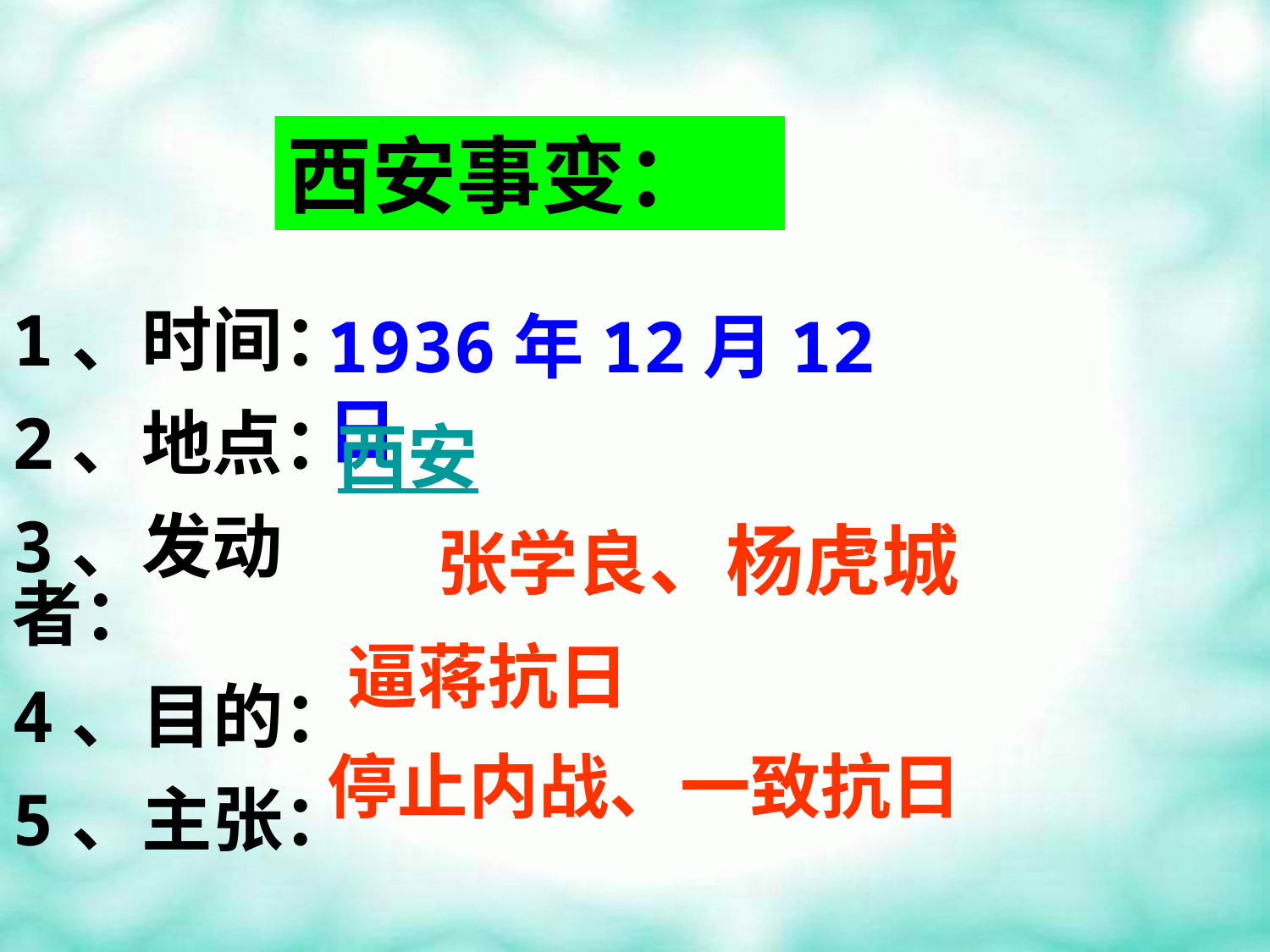

西安事变：
1936年12月12日
1、时间：
2、地点：
3、发动者：
4、目的：
5、主张：
西安
张学良、杨虎城
逼蒋抗日
停止内战、一致抗日